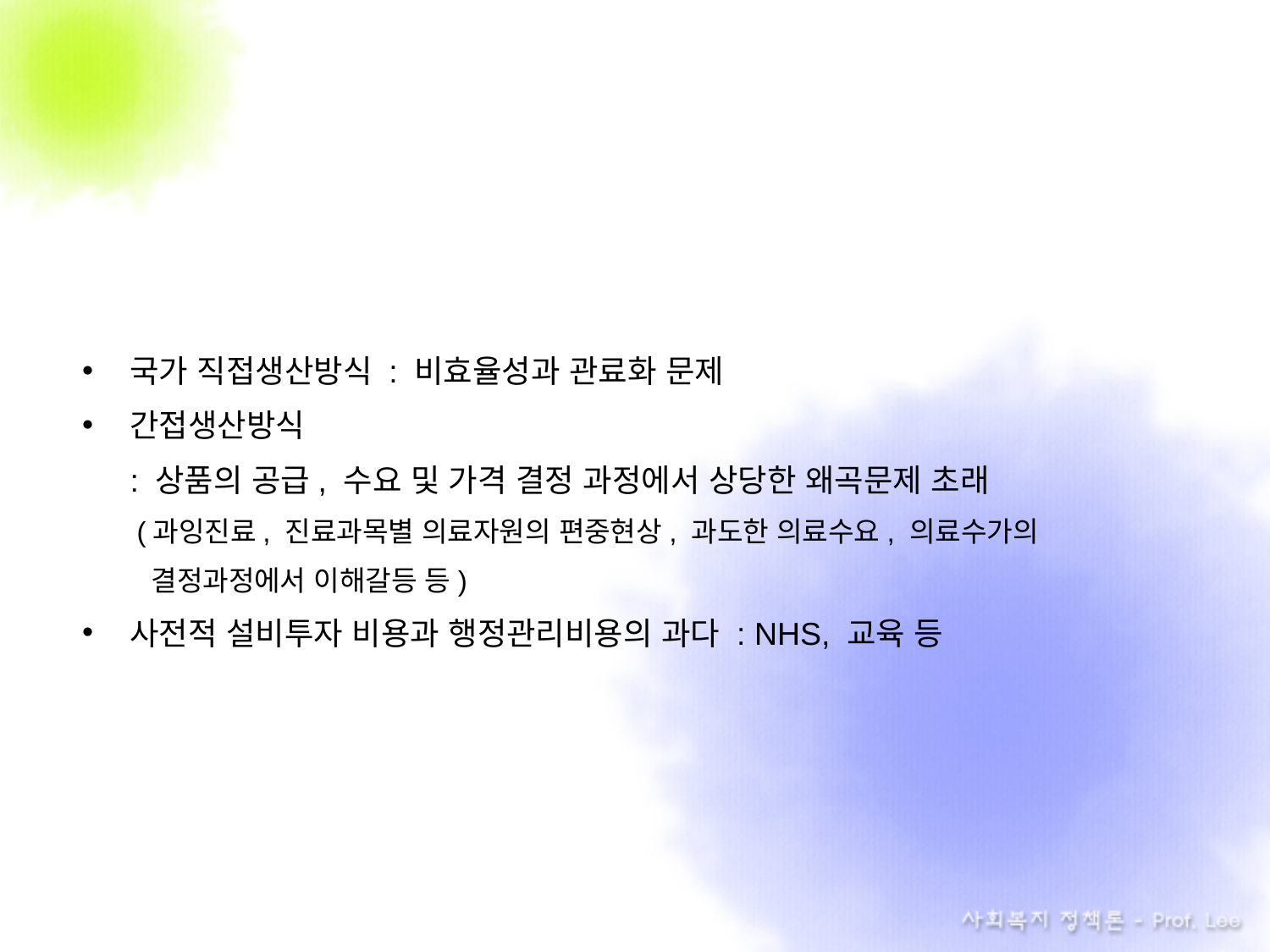

국가 직접생산방식 : 비효율성과 관료화 문제
간접생산방식
 : 상품의 공급, 수요 및 가격 결정 과정에서 상당한 왜곡문제 초래
  (과잉진료, 진료과목별 의료자원의 편중현상, 과도한 의료수요, 의료수가의
   결정과정에서 이해갈등 등)
사전적 설비투자 비용과 행정관리비용의 과다 : NHS, 교육 등